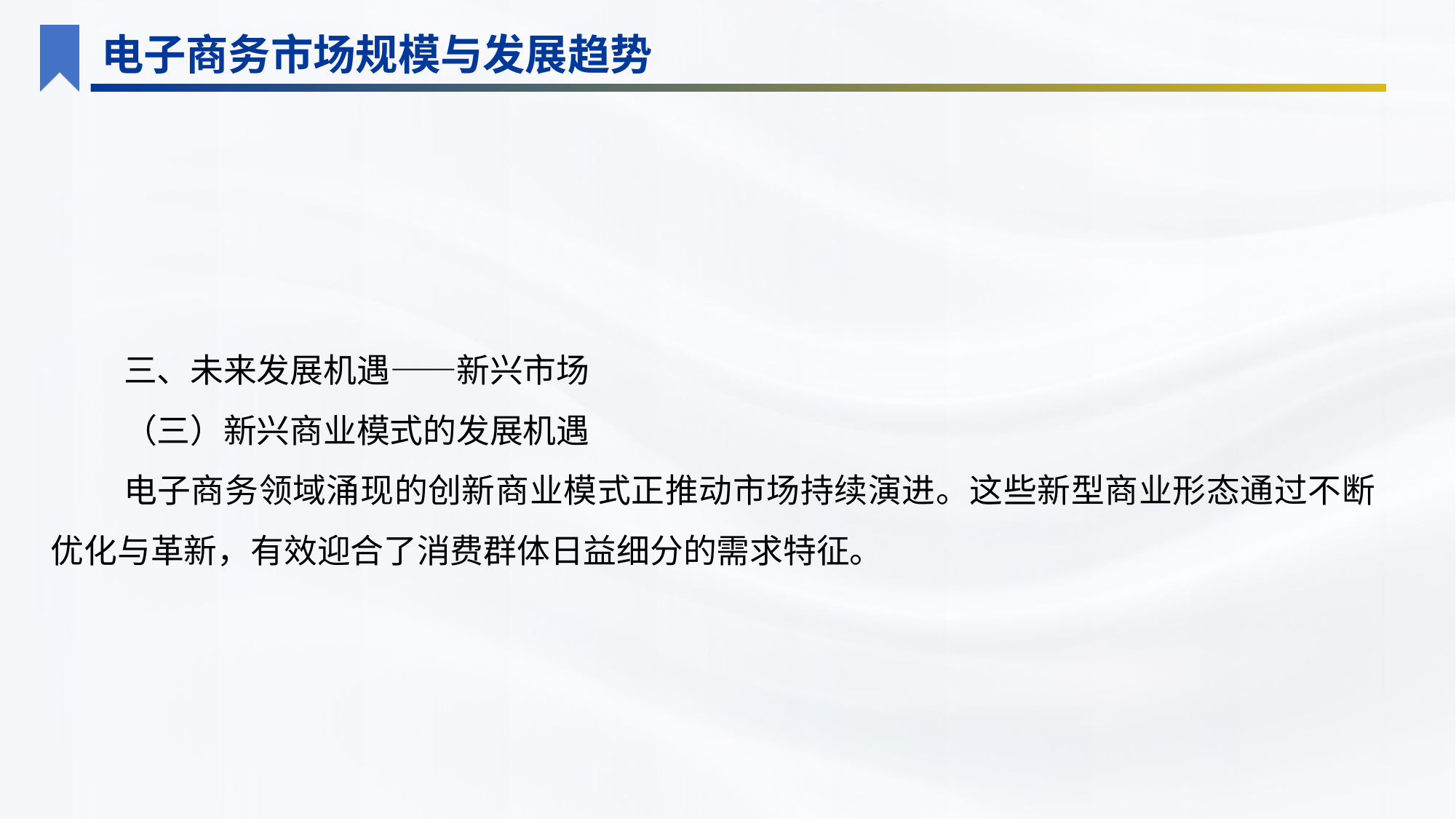

电子商务市场规模与发展趋势
三、未来发展机遇——新兴市场
（三）新兴商业模式的发展机遇
电子商务领域涌现的创新商业模式正推动市场持续演进。这些新型商业形态通过不断优化与革新，有效迎合了消费群体日益细分的需求特征。